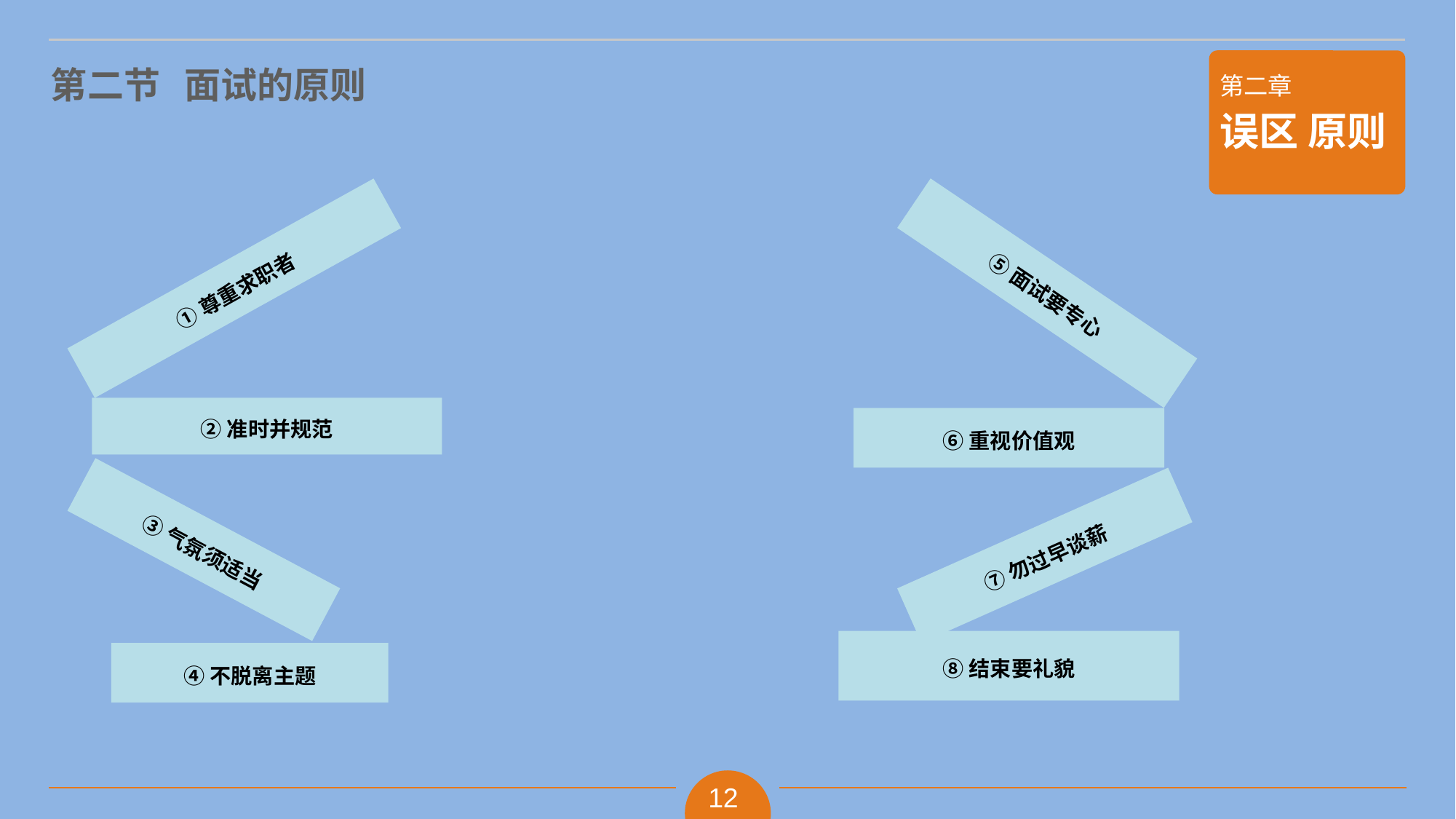

①尊重求职者
⑤面试要专心
②准时并规范
⑥重视价值观
③气氛须适当
⑦勿过早谈薪
⑧结束要礼貌
④不脱离主题